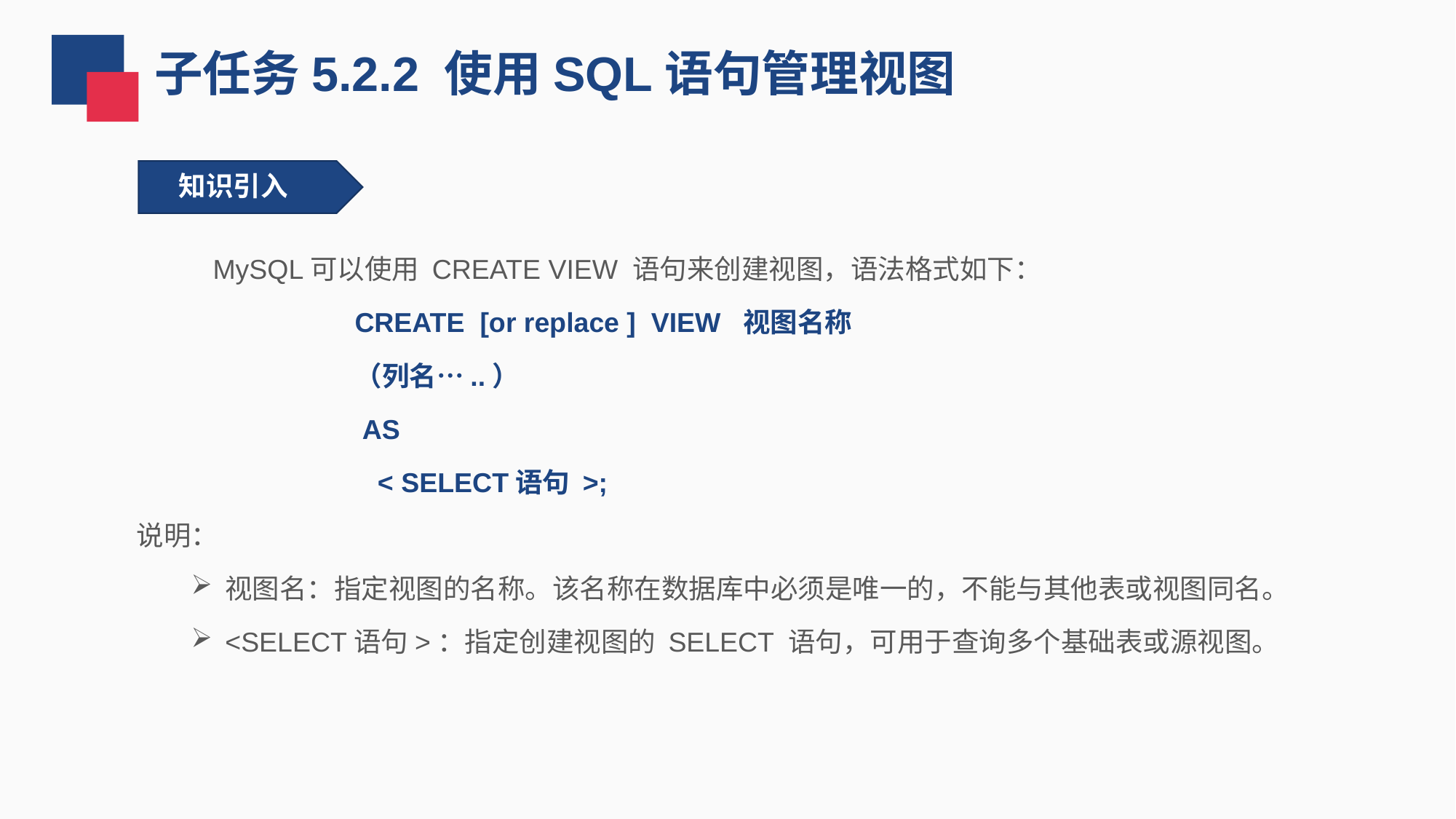

子任务5.2.2 使用SQL语句管理视图

知识引入
          MySQL可以使用 CREATE VIEW 语句来创建视图，语法格式如下：
CREATE  [or replace ]  VIEW  视图名称
（列名…..）
 AS
   < SELECT语句 >;
说明：
视图名：指定视图的名称。该名称在数据库中必须是唯一的，不能与其他表或视图同名。
<SELECT语句>：指定创建视图的 SELECT 语句，可用于查询多个基础表或源视图。